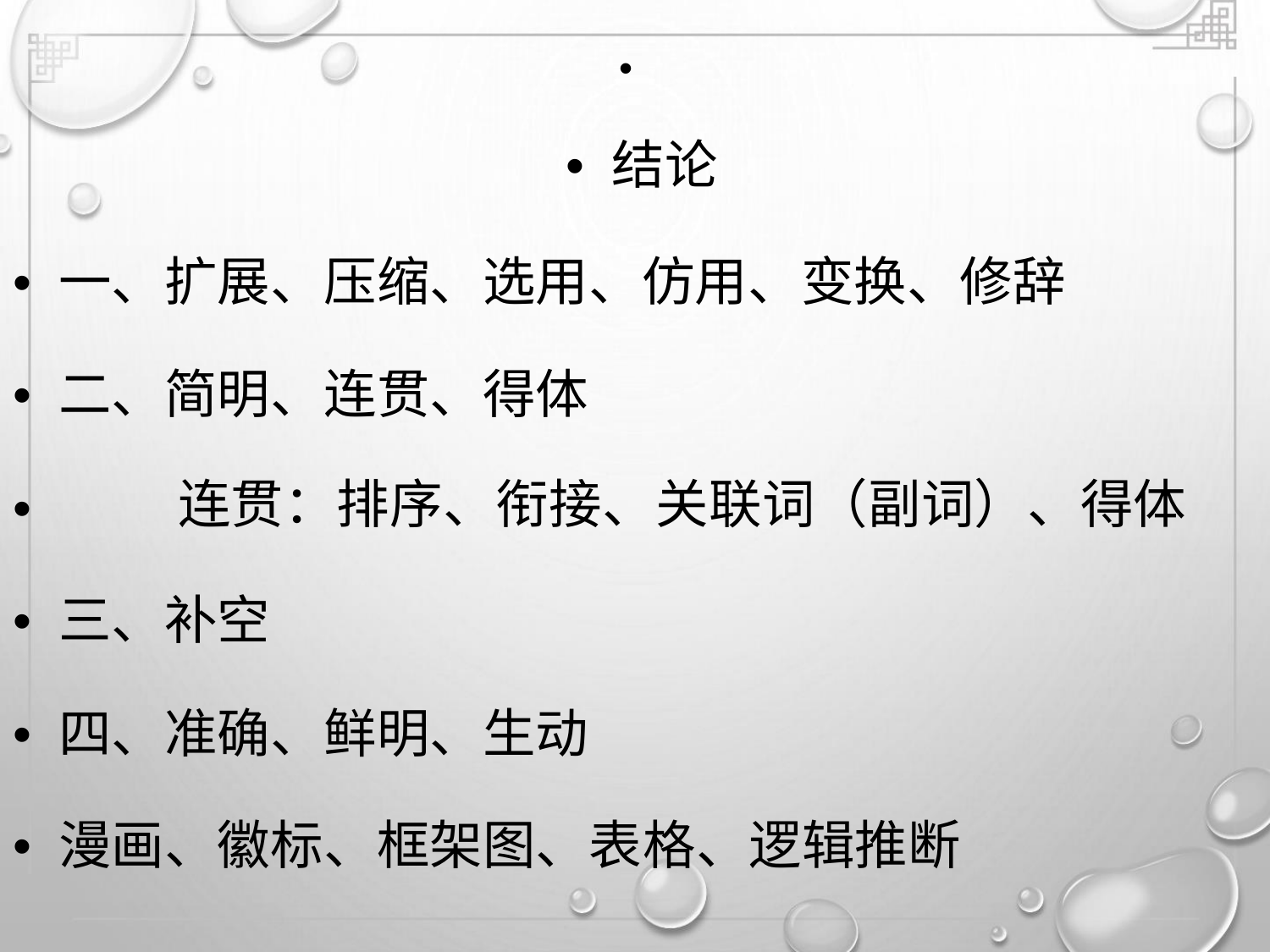

•
• 结论
• 一、扩展、压缩、选用、仿用、变换、修辞
• 二、简明、连贯、得体
•
连贯：排序、衔接、关联词（副词）、得体
• 三、补空
• 四、准确、鲜明、生动
• 漫画、徽标、框架图、表格、逻辑推断